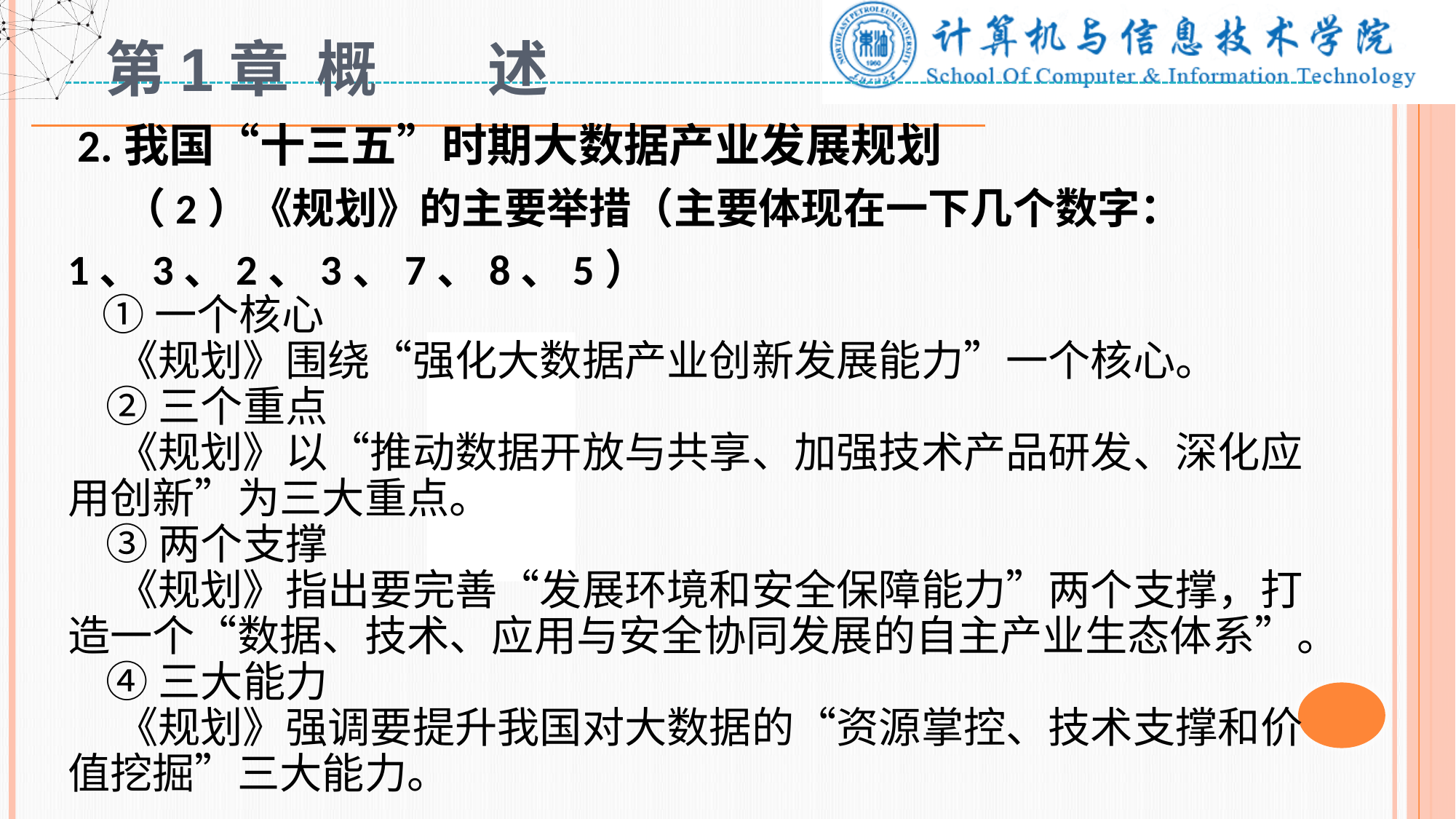

# 第1章  概        述
 2.我国“十三五”时期大数据产业发展规划
     （2）《规划》的主要举措（主要体现在一下几个数字：1、3、2、3、7、8、5）
    ①一个核心
    《规划》围绕“强化大数据产业创新发展能力”一个核心。
    ②三个重点
    《规划》以“推动数据开放与共享、加强技术产品研发、深化应用创新”为三大重点。
    ③两个支撑
    《规划》指出要完善“发展环境和安全保障能力”两个支撑，打造一个“数据、技术、应用与安全协同发展的自主产业生态体系”。
    ④三大能力
    《规划》强调要提升我国对大数据的“资源掌控、技术支撑和价值挖掘”三大能力。